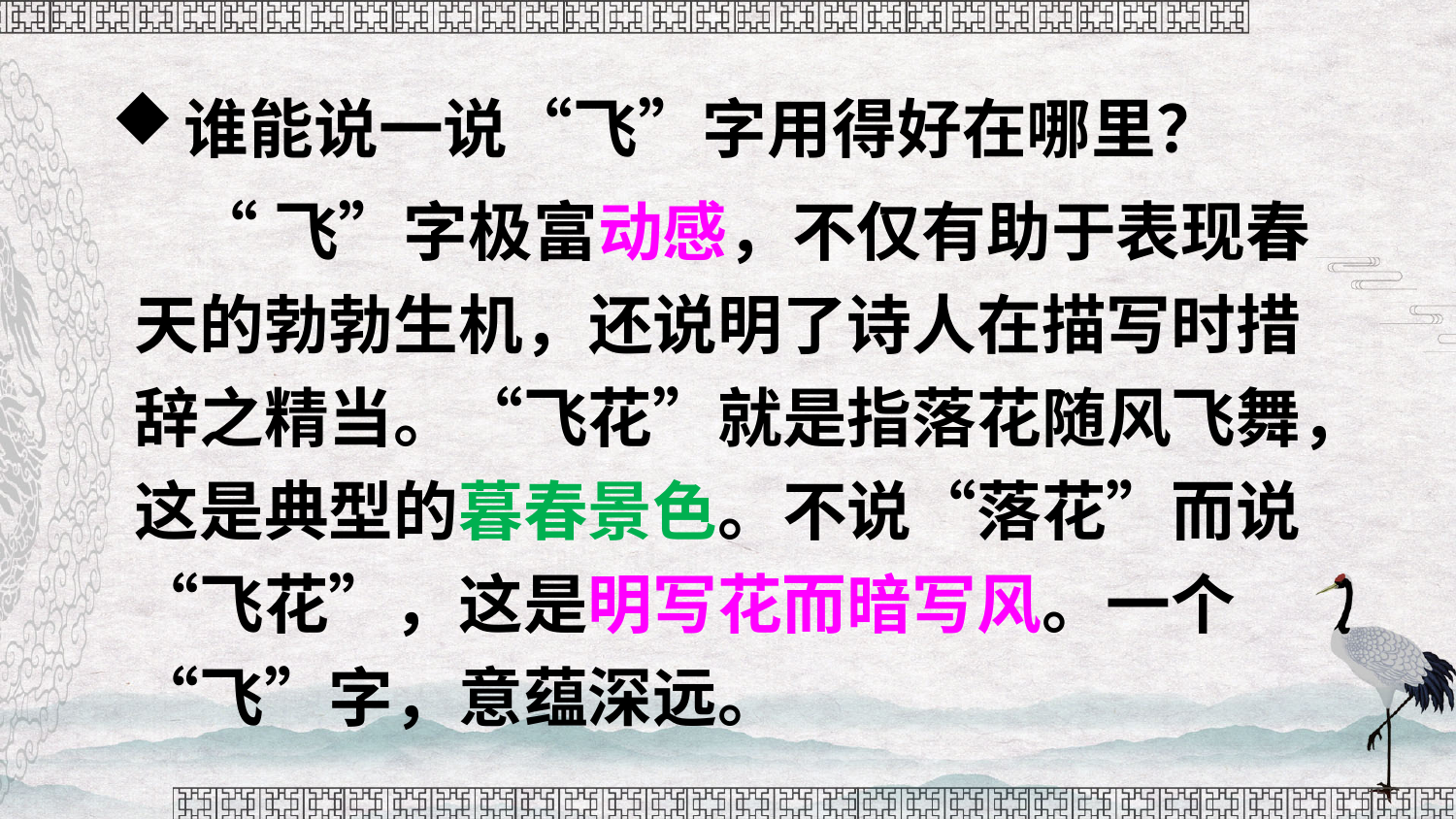

谁能说一说“飞”字用得好在哪里？
    “飞”字极富动感，不仅有助于表现春天的勃勃生机，还说明了诗人在描写时措辞之精当。“飞花”就是指落花随风飞舞，这是典型的暮春景色。不说“落花”而说“飞花”，这是明写花而暗写风。一个“飞”字，意蕴深远。